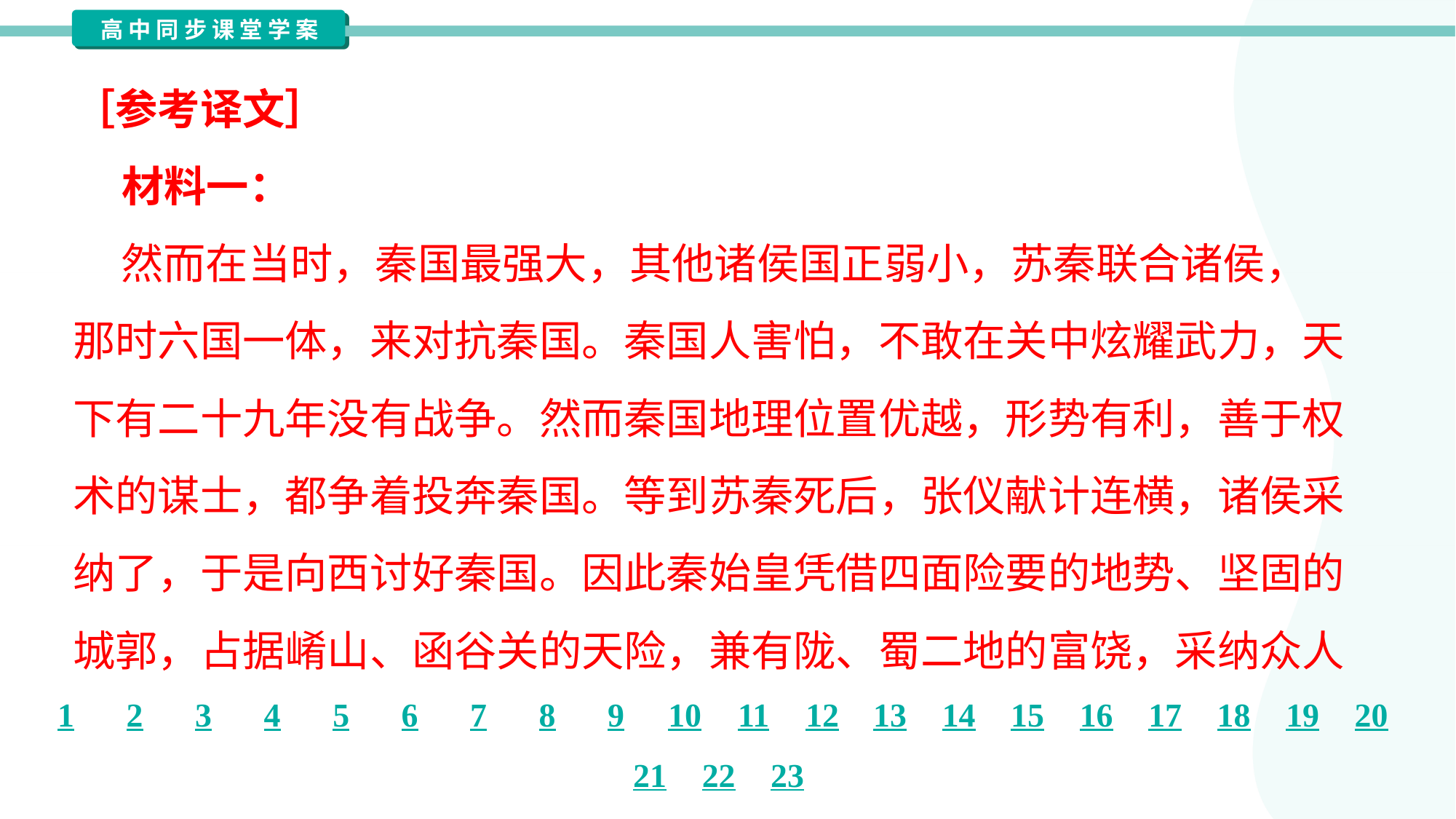

［参考译文］
    材料一：
    然而在当时，秦国最强大，其他诸侯国正弱小，苏秦联合诸侯，
那时六国一体，来对抗秦国。秦国人害怕，不敢在关中炫耀武力，天
下有二十九年没有战争。然而秦国地理位置优越，形势有利，善于权
术的谋士，都争着投奔秦国。等到苏秦死后，张仪献计连横，诸侯采
纳了，于是向西讨好秦国。因此秦始皇凭借四面险要的地势、坚固的
城郭，占据崤山、函谷关的天险，兼有陇、蜀二地的富饶，采纳众人